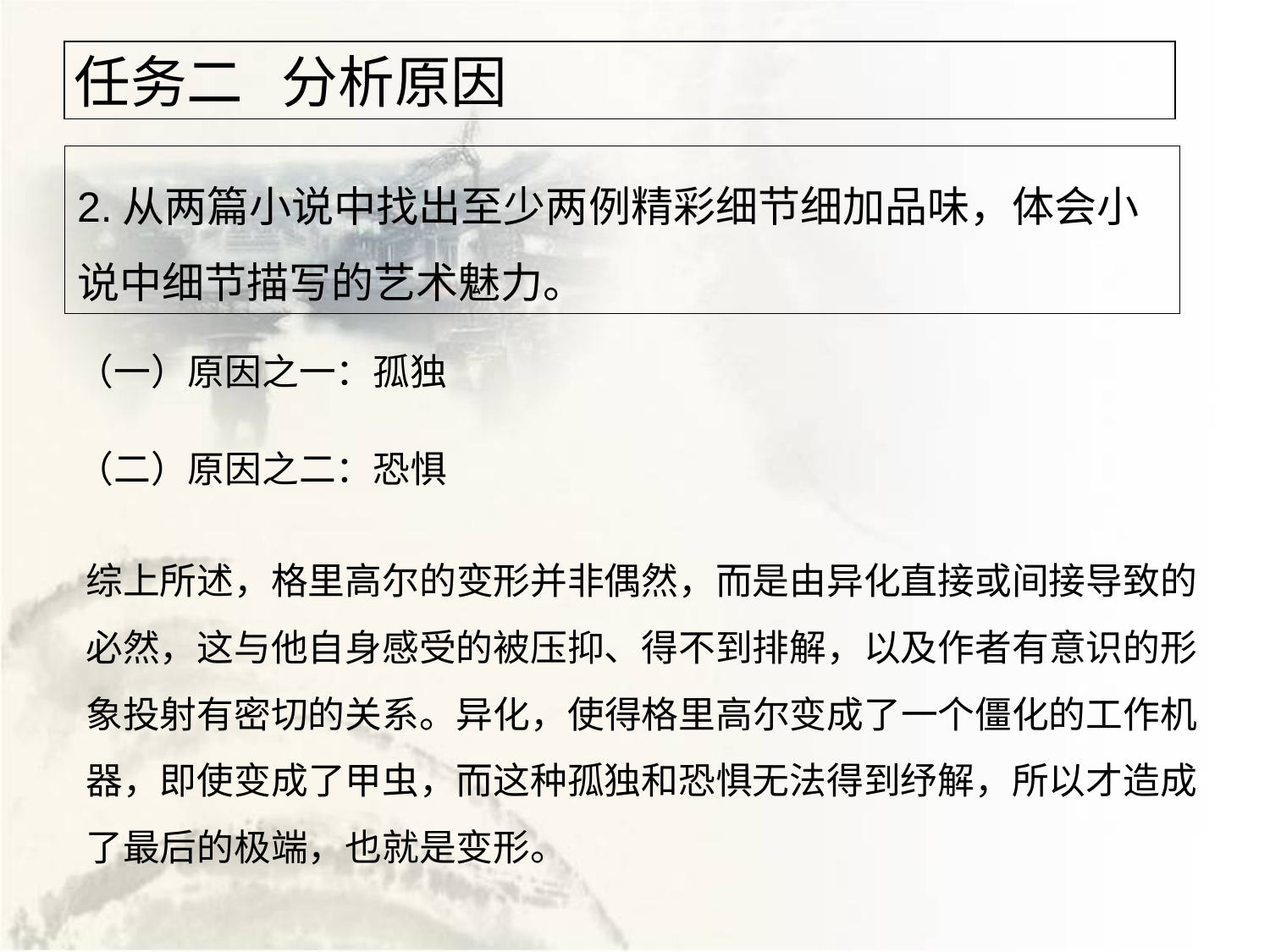

任务二   分析原因
# 2.从两篇小说中找出至少两例精彩细节细加品味，体会小说中细节描写的艺术魅力。
（一）原因之一：孤独
（二）原因之二：恐惧
综上所述，格里高尔的变形并非偶然，而是由异化直接或间接导致的必然，这与他自身感受的被压抑、得不到排解，以及作者有意识的形象投射有密切的关系。异化，使得格里高尔变成了一个僵化的工作机器，即使变成了甲虫，而这种孤独和恐惧无法得到纾解，所以才造成了最后的极端，也就是变形。